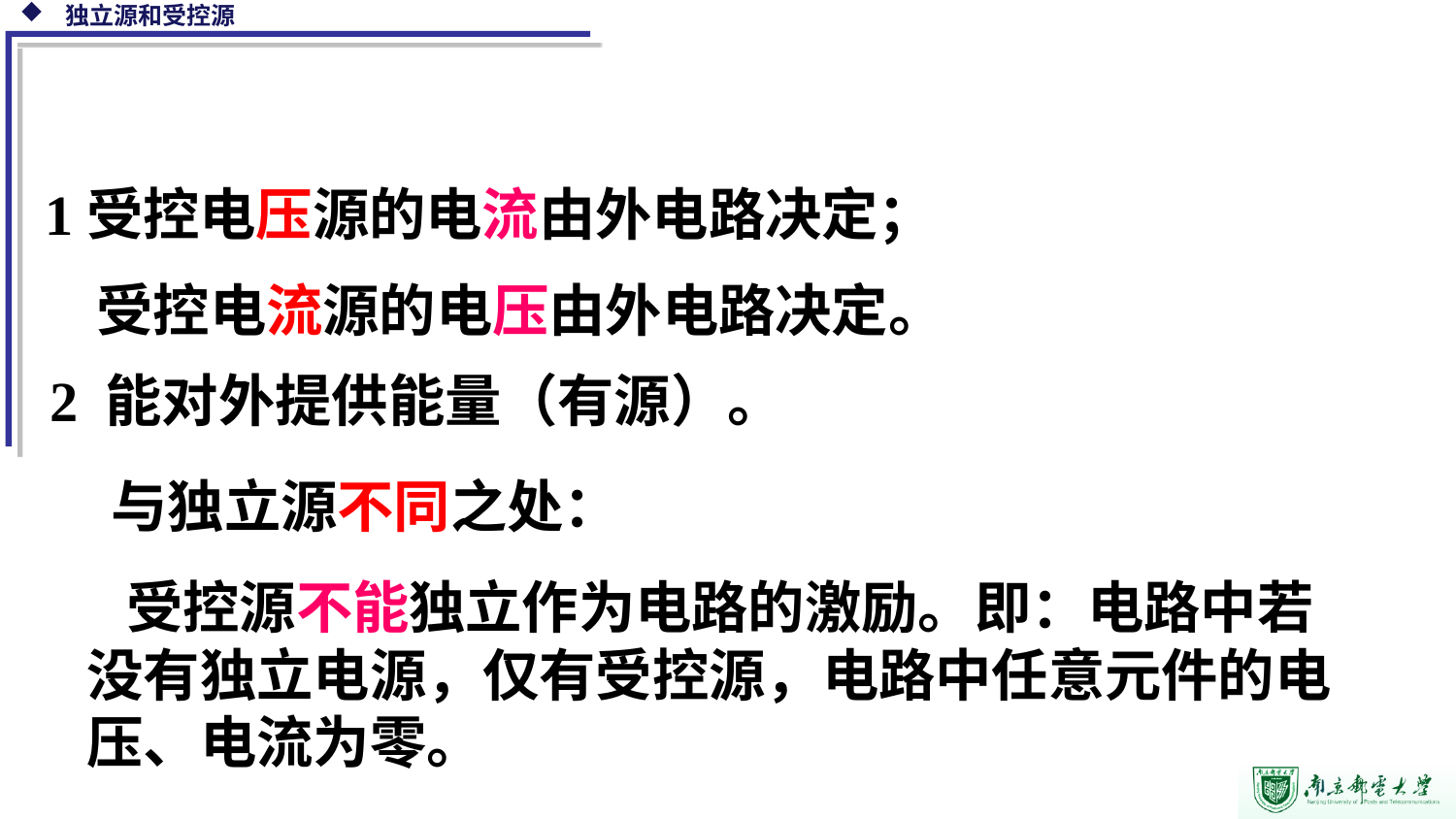

1受控电压源的电流由外电路决定；
   受控电流源的电压由外电路决定。
2 能对外提供能量（有源）。
与独立源不同之处：
  受控源不能独立作为电路的激励。即：电路中若没有独立电源，仅有受控源，电路中任意元件的电压、电流为零。